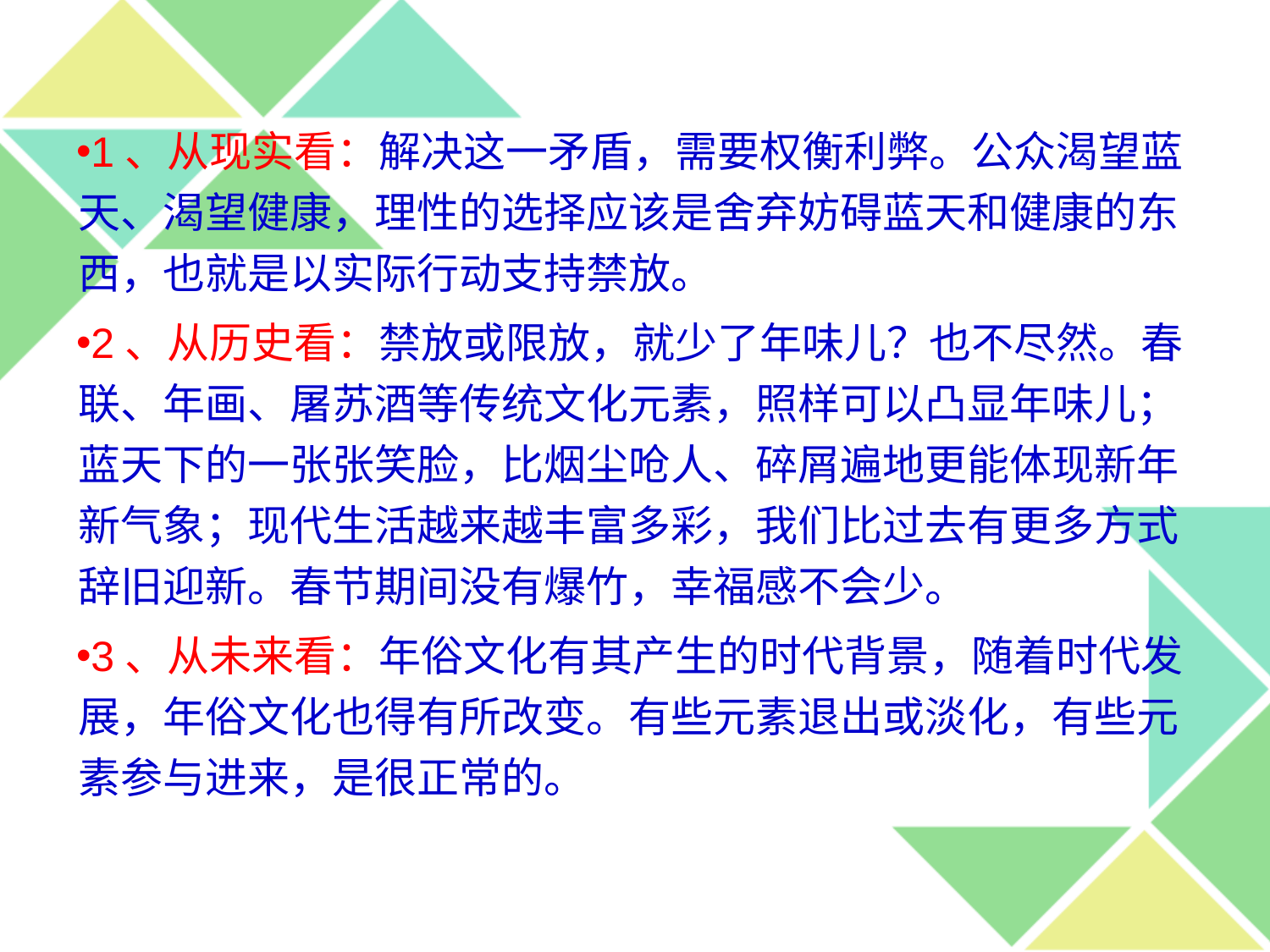

1、从现实看：解决这一矛盾，需要权衡利弊。公众渴望蓝天、渴望健康，理性的选择应该是舍弃妨碍蓝天和健康的东西，也就是以实际行动支持禁放。
2、从历史看：禁放或限放，就少了年味儿？也不尽然。春联、年画、屠苏酒等传统文化元素，照样可以凸显年味儿；蓝天下的一张张笑脸，比烟尘呛人、碎屑遍地更能体现新年新气象；现代生活越来越丰富多彩，我们比过去有更多方式辞旧迎新。春节期间没有爆竹，幸福感不会少。
3、从未来看：年俗文化有其产生的时代背景，随着时代发展，年俗文化也得有所改变。有些元素退出或淡化，有些元素参与进来，是很正常的。